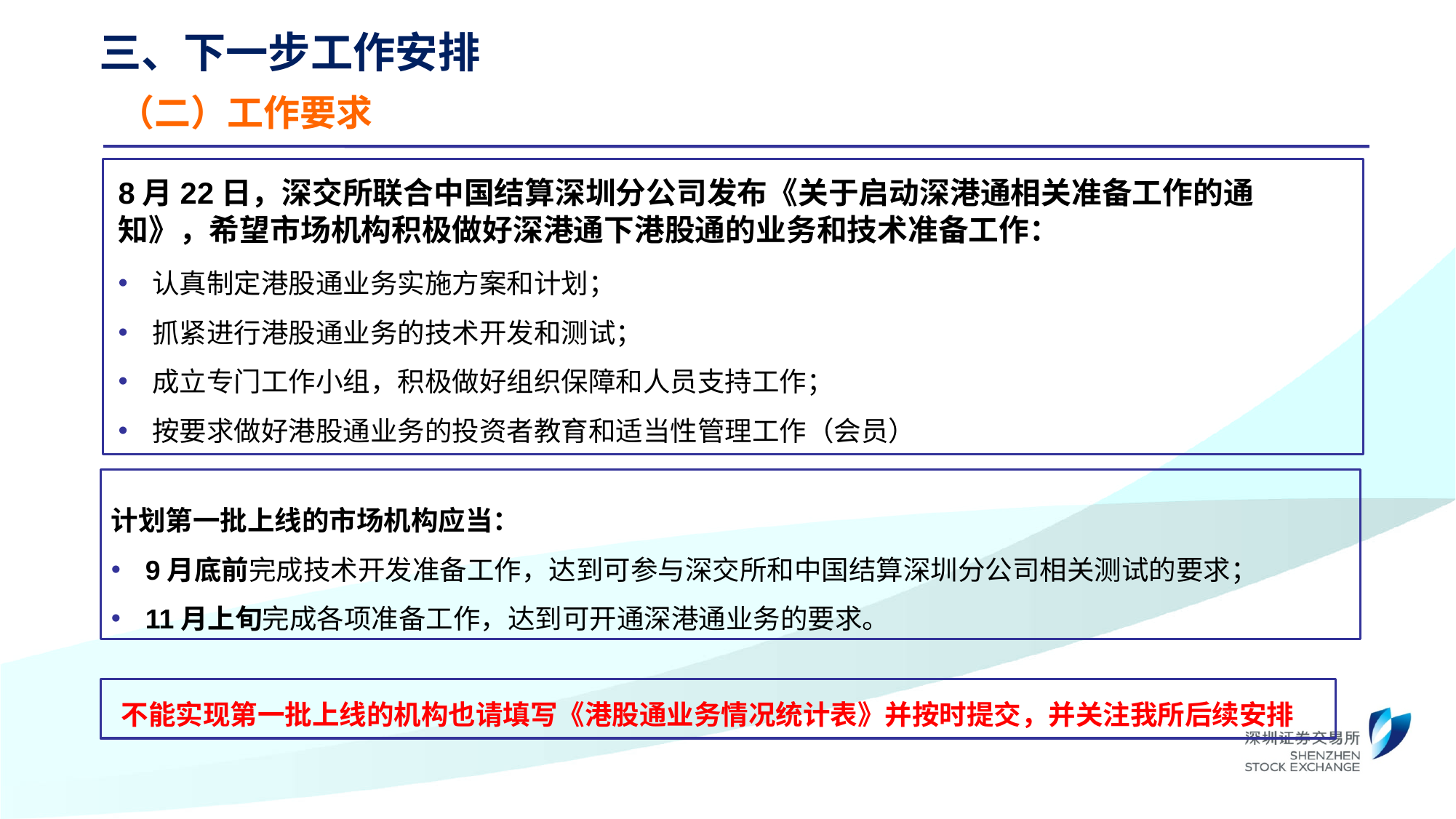

三、下一步工作安排
（二）工作要求

8月22日，深交所联合中国结算深圳分公司发布《关于启动深港通相关准备工作的通知》，希望市场机构积极做好深港通下港股通的业务和技术准备工作：
认真制定港股通业务实施方案和计划；
抓紧进行港股通业务的技术开发和测试；
成立专门工作小组，积极做好组织保障和人员支持工作；
按要求做好港股通业务的投资者教育和适当性管理工作（会员）

计划第一批上线的市场机构应当：
9月底前完成技术开发准备工作，达到可参与深交所和中国结算深圳分公司相关测试的要求；
11月上旬完成各项准备工作，达到可开通深港通业务的要求。
不能实现第一批上线的机构也请填写《港股通业务情况统计表》并按时提交，并关注我所后续安排